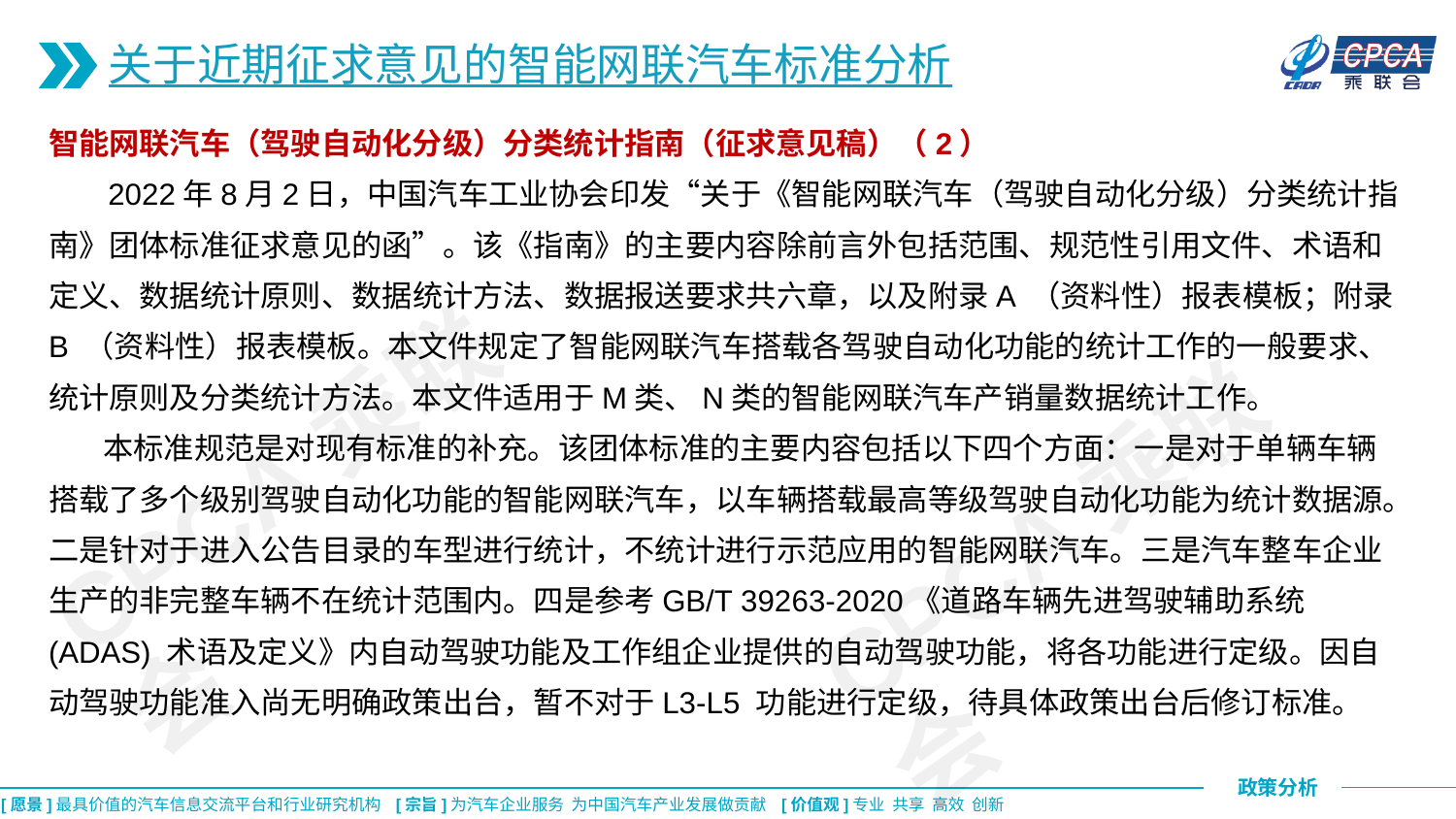

关于近期征求意见的智能网联汽车标准分析
智能网联汽车（驾驶自动化分级）分类统计指南（征求意见稿）（2）
       2022年8月2日，中国汽车工业协会印发“关于《智能网联汽车（驾驶自动化分级）分类统计指南》团体标准征求意见的函”。该《指南》的主要内容除前言外包括范围、规范性引用文件、术语和定义、数据统计原则、数据统计方法、数据报送要求共六章，以及附录A （资料性）报表模板；附录B （资料性）报表模板。本文件规定了智能网联汽车搭载各驾驶自动化功能的统计工作的一般要求、统计原则及分类统计方法。本文件适用于M类、N类的智能网联汽车产销量数据统计工作。
       本标准规范是对现有标准的补充。该团体标准的主要内容包括以下四个方面：一是对于单辆车辆搭载了多个级别驾驶自动化功能的智能网联汽车，以车辆搭载最高等级驾驶自动化功能为统计数据源。二是针对于进入公告目录的车型进行统计，不统计进行示范应用的智能网联汽车。三是汽车整车企业生产的非完整车辆不在统计范围内。四是参考GB/T 39263-2020《道路车辆先进驾驶辅助系统(ADAS) 术语及定义》内自动驾驶功能及工作组企业提供的自动驾驶功能，将各功能进行定级。因自动驾驶功能准入尚无明确政策出台，暂不对于L3-L5 功能进行定级，待具体政策出台后修订标准。
CPCA乘联会
CPCA乘联会